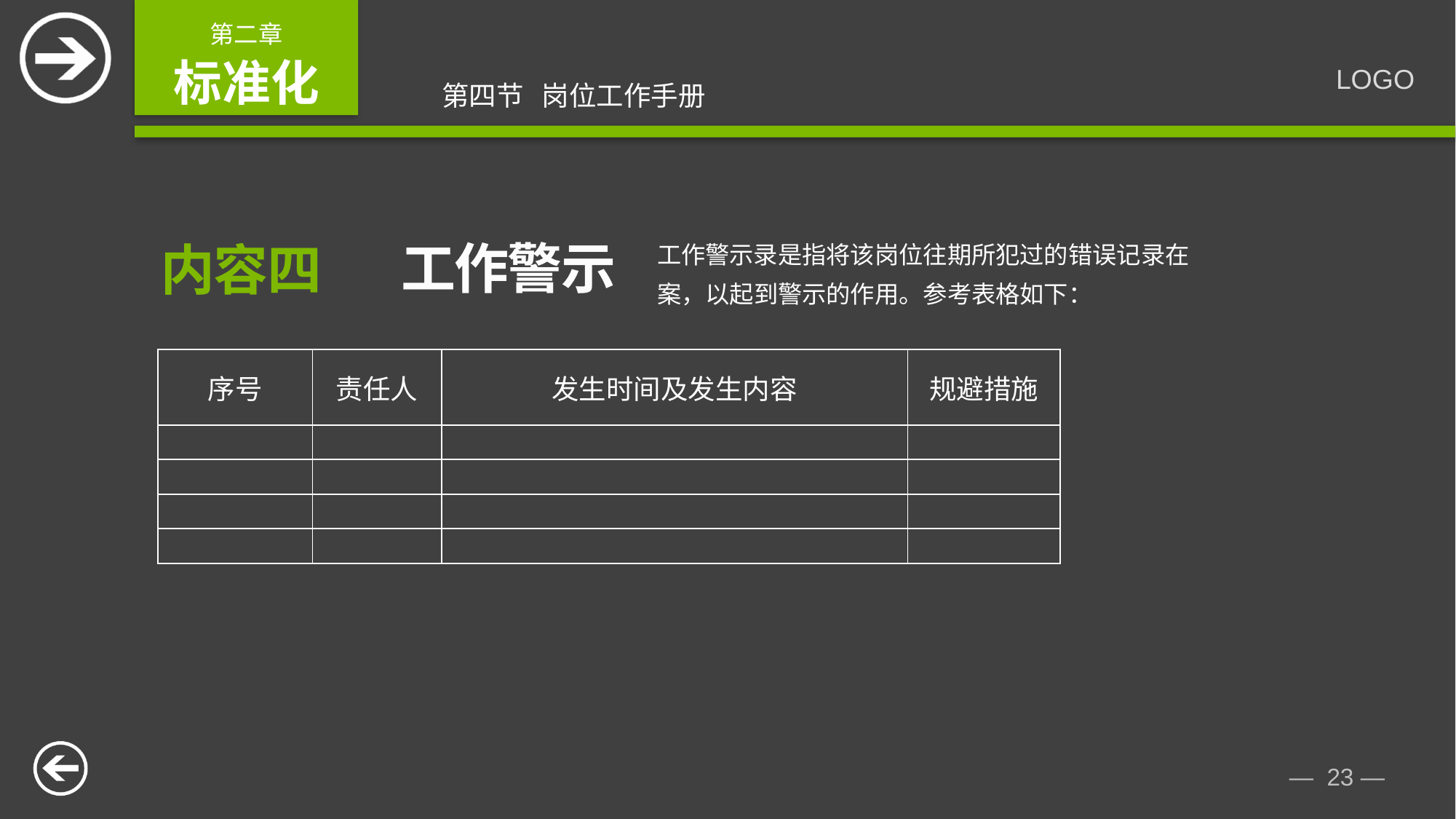

工作警示
内容四
工作警示录是指将该岗位往期所犯过的错误记录在案，以起到警示的作用。参考表格如下：
| 序号 | 责任人 | 发生时间及发生内容 | 规避措施 |
| --- | --- | --- | --- |
|  |  |  |  |
|  |  |  |  |
|  |  |  |  |
|  |  |  |  |